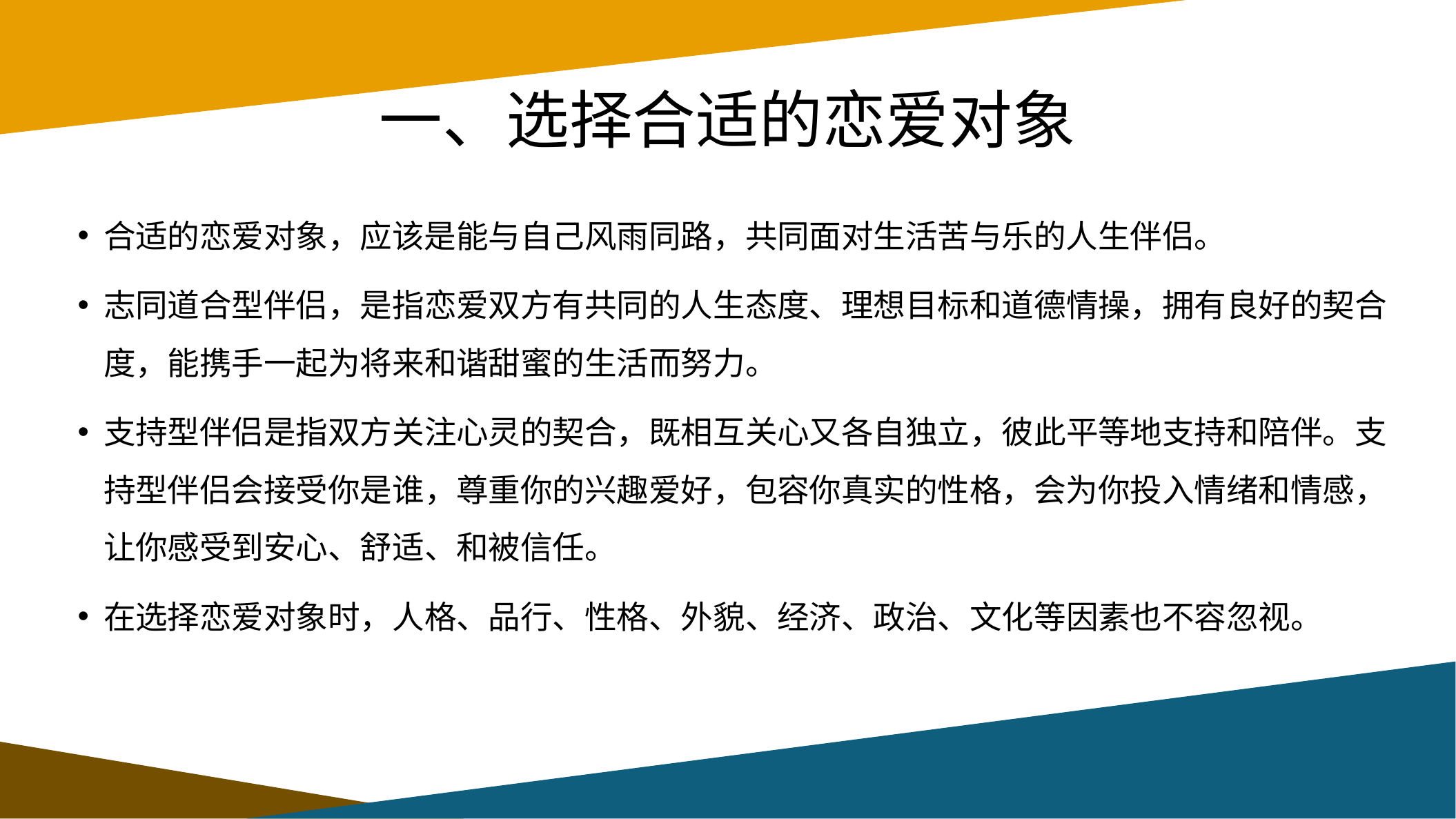

# 一、选择合适的恋爱对象
合适的恋爱对象，应该是能与自己风雨同路，共同面对生活苦与乐的人生伴侣。
志同道合型伴侣，是指恋爱双方有共同的人生态度、理想目标和道德情操，拥有良好的契合度，能携手一起为将来和谐甜蜜的生活而努力。
支持型伴侣是指双方关注心灵的契合，既相互关心又各自独立，彼此平等地支持和陪伴。支持型伴侣会接受你是谁，尊重你的兴趣爱好，包容你真实的性格，会为你投入情绪和情感，让你感受到安心、舒适、和被信任。
在选择恋爱对象时，人格、品行、性格、外貌、经济、政治、文化等因素也不容忽视。